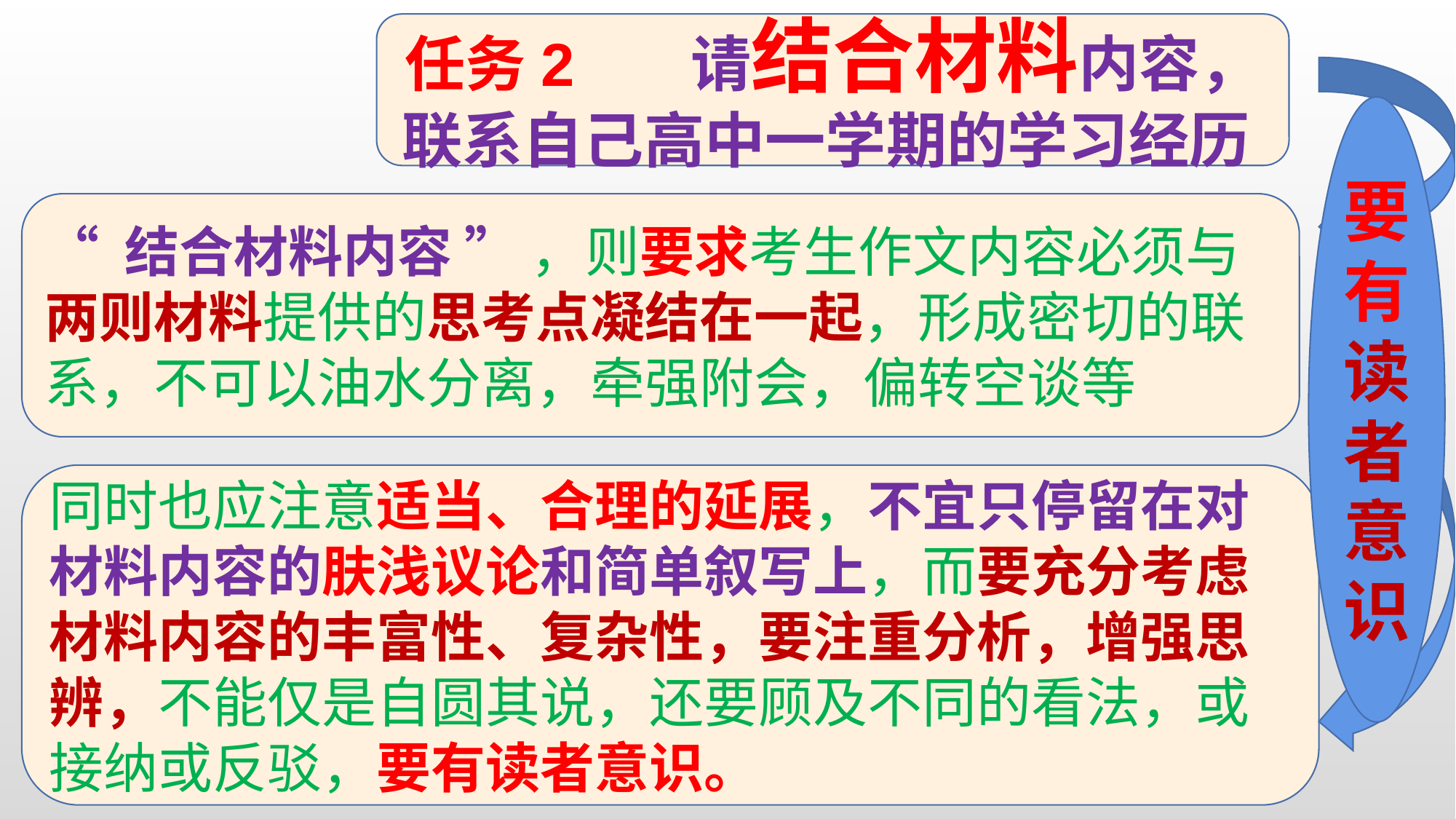

任务2      请结合材料内容，
联系自己高中一学期的学习经历

要有读者意识
“ 结合材料内容 ” ，则要求考生作文内容必须与两则材料提供的思考点凝结在一起，形成密切的联系，不可以油水分离，牵强附会，偏转空谈等

同时也应注意适当、合理的延展，不宜只停留在对材料内容的肤浅议论和简单叙写上，而要充分考虑材料内容的丰富性、复杂性，要注重分析，增强思辨，不能仅是自圆其说，还要顾及不同的看法，或接纳或反驳，要有读者意识。